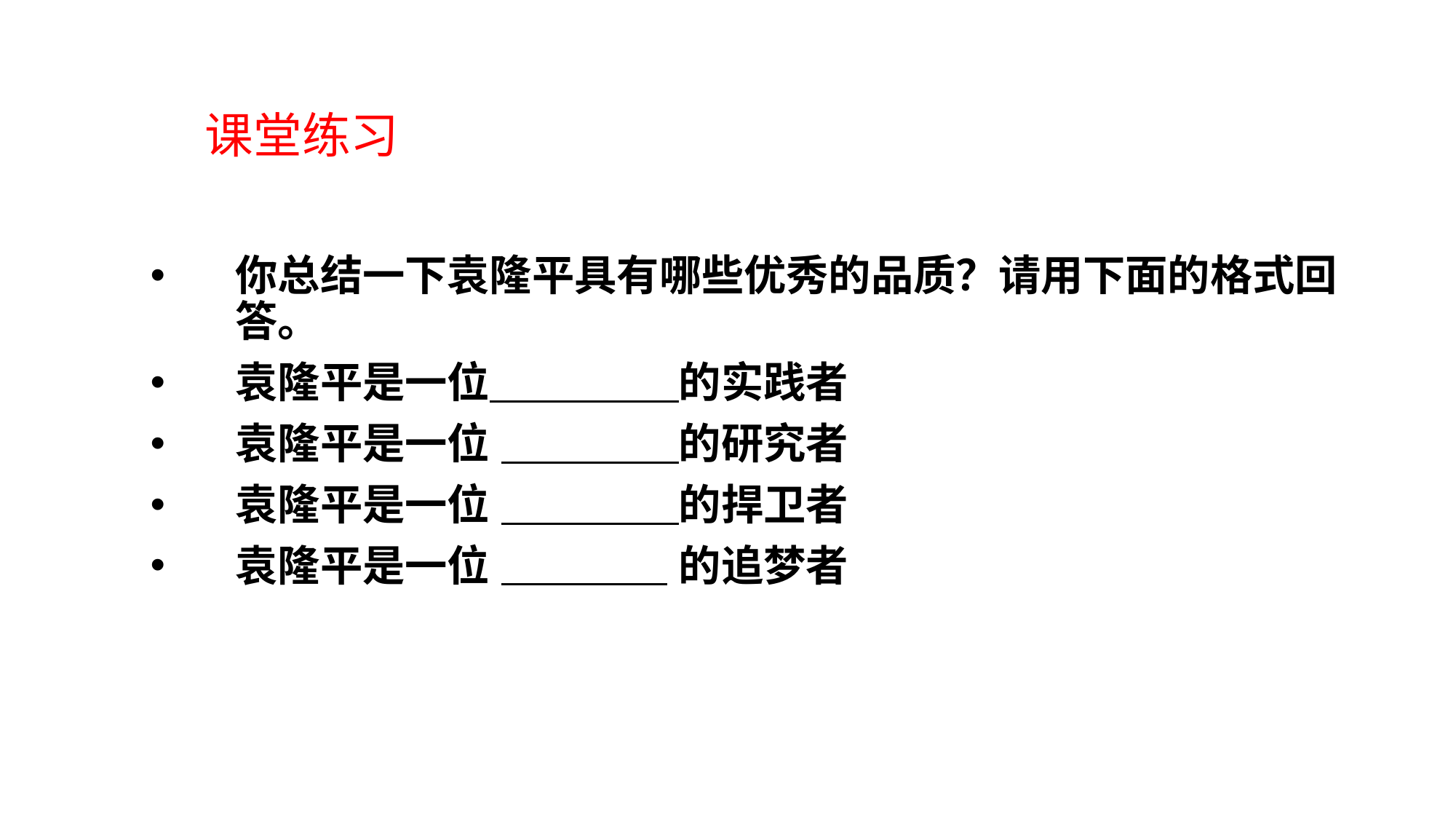

课堂练习
你总结一下袁隆平具有哪些优秀的品质？请用下面的格式回答。
袁隆平是一位                的实践者
袁隆平是一位                的研究者
袁隆平是一位                的捍卫者
袁隆平是一位                的追梦者